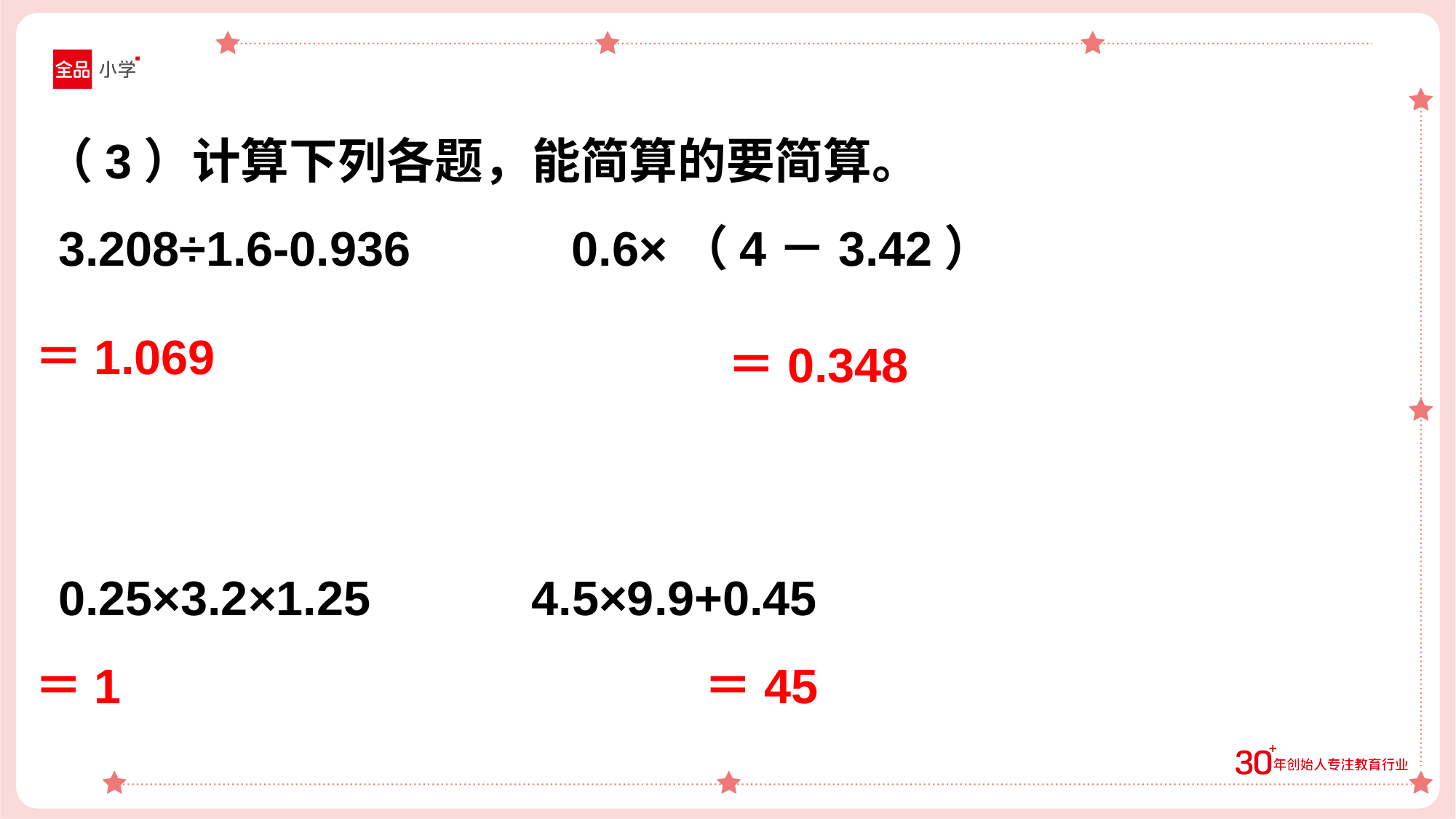

（3）计算下列各题，能简算的要简算。
 3.208÷1.6-0.936            0.6×（4－3.42）

 0.25×3.2×1.25            4.5×9.9+0.45

＝1.069
＝0.348
＝1
＝45